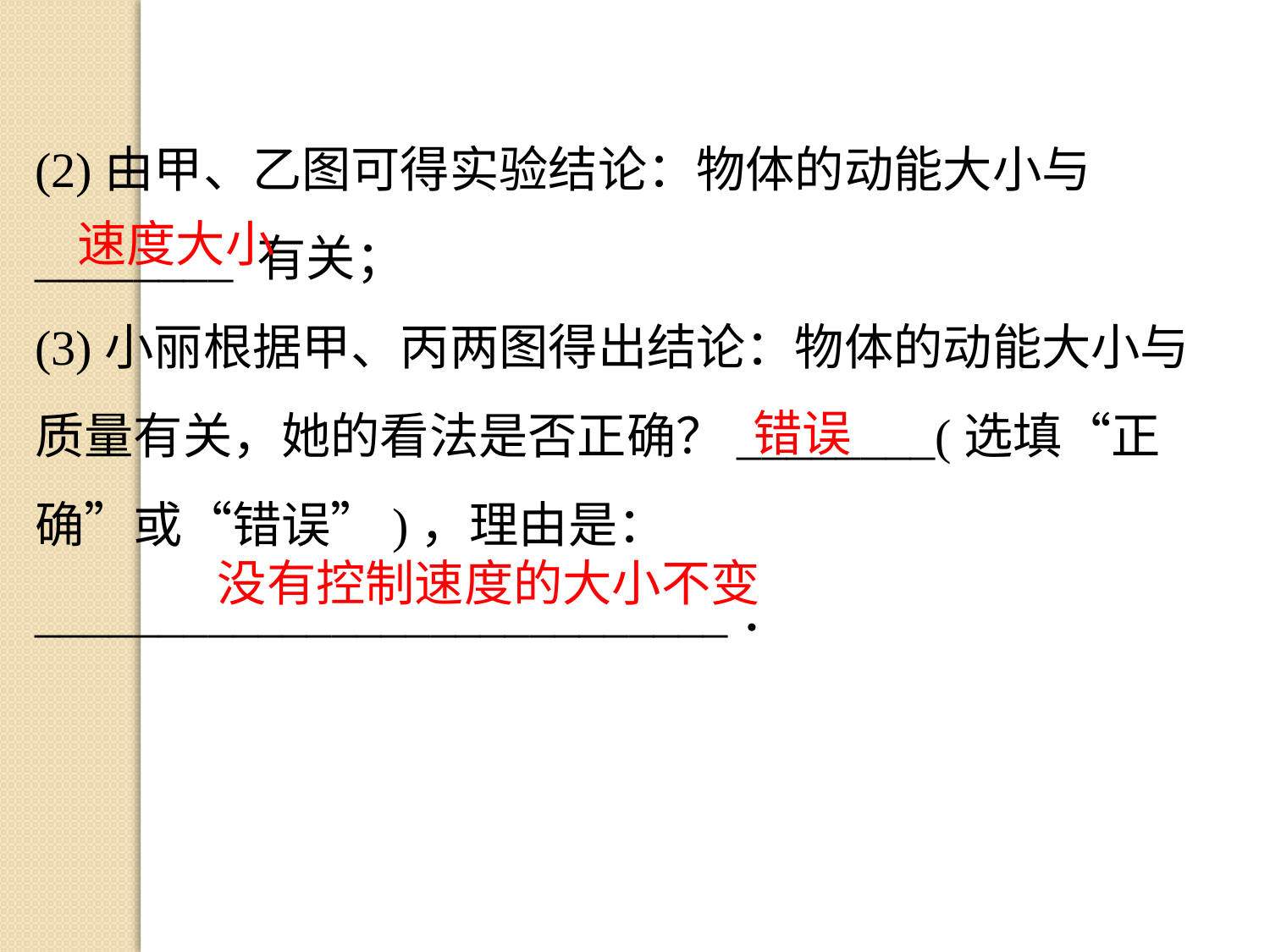

(2)由甲、乙图可得实验结论：物体的动能大小与________ 有关；
(3)小丽根据甲、丙两图得出结论：物体的动能大小与质量有关，她的看法是否正确？________(选填“正确”或“错误”)，理由是：____________________________．
速度大小
错误
没有控制速度的大小不变